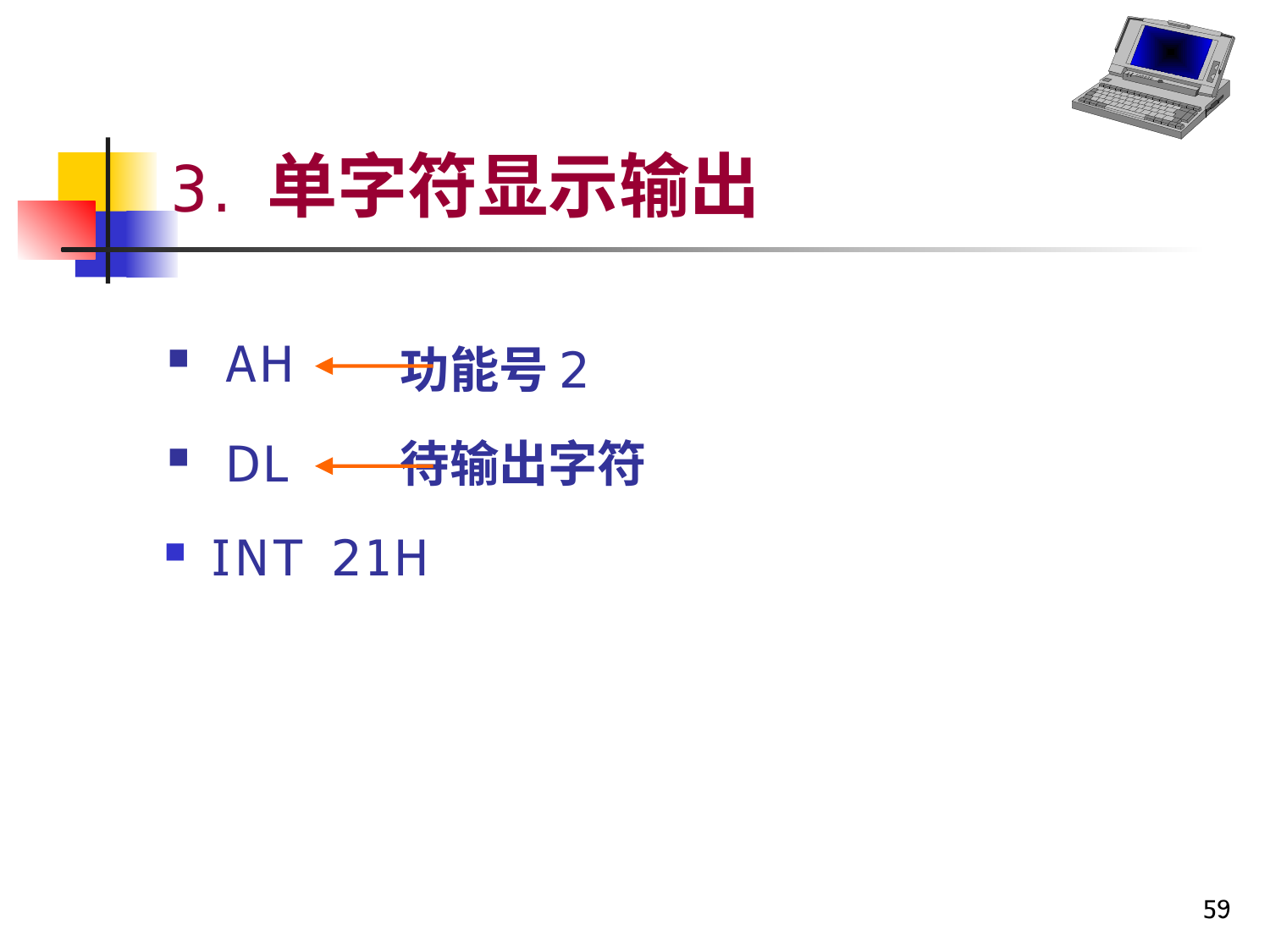

# 3. 单字符显示输出
                    功能号2
                    待输出字符
INT  21H

  AH

  DL

59